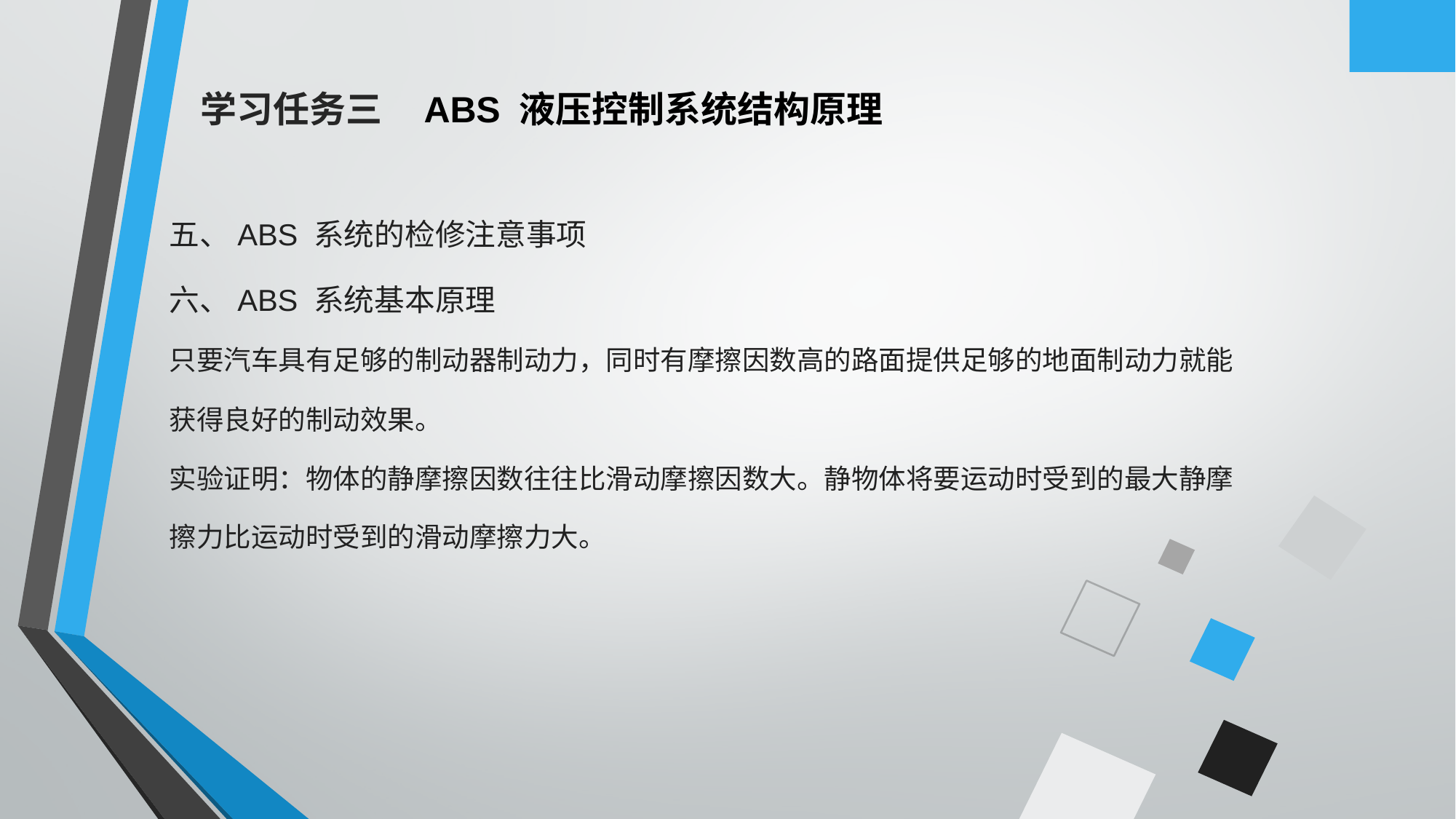

学习任务三    ABS 液压控制系统结构原理

五、ABS 系统的检修注意事项
六、ABS 系统基本原理
只要汽车具有足够的制动器制动力，同时有摩擦因数高的路面提供足够的地面制动力就能获得良好的制动效果。
实验证明：物体的静摩擦因数往往比滑动摩擦因数大。静物体将要运动时受到的最大静摩擦力比运动时受到的滑动摩擦力大。